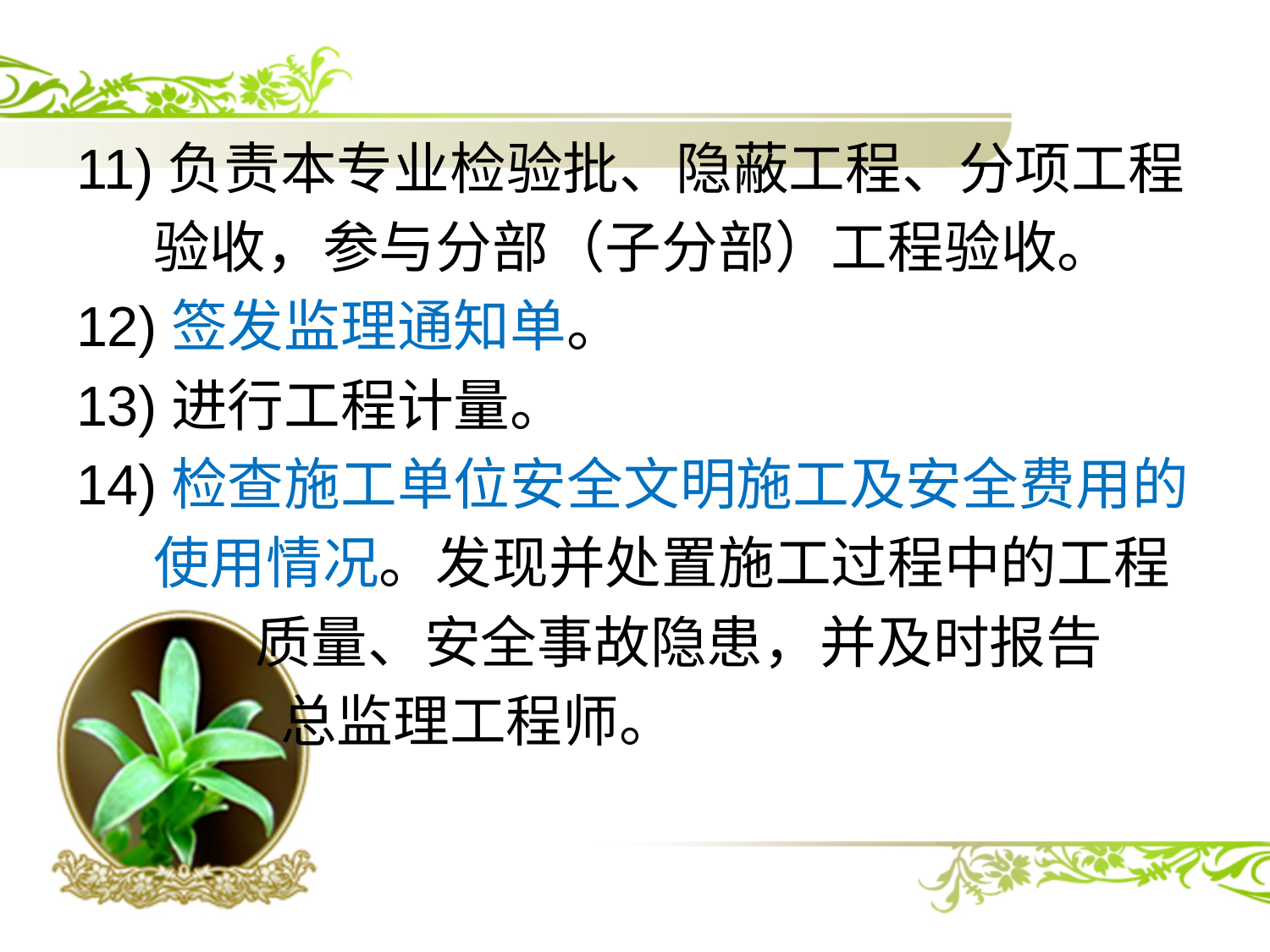

11)负责本专业检验批、隐蔽工程、分项工程
     验收，参与分部（子分部）工程验收。
12)签发监理通知单。
13)进行工程计量。
14)检查施工单位安全文明施工及安全费用的
     使用情况。发现并处置施工过程中的工程
             质量、安全事故隐患，并及时报告
               总监理工程师。